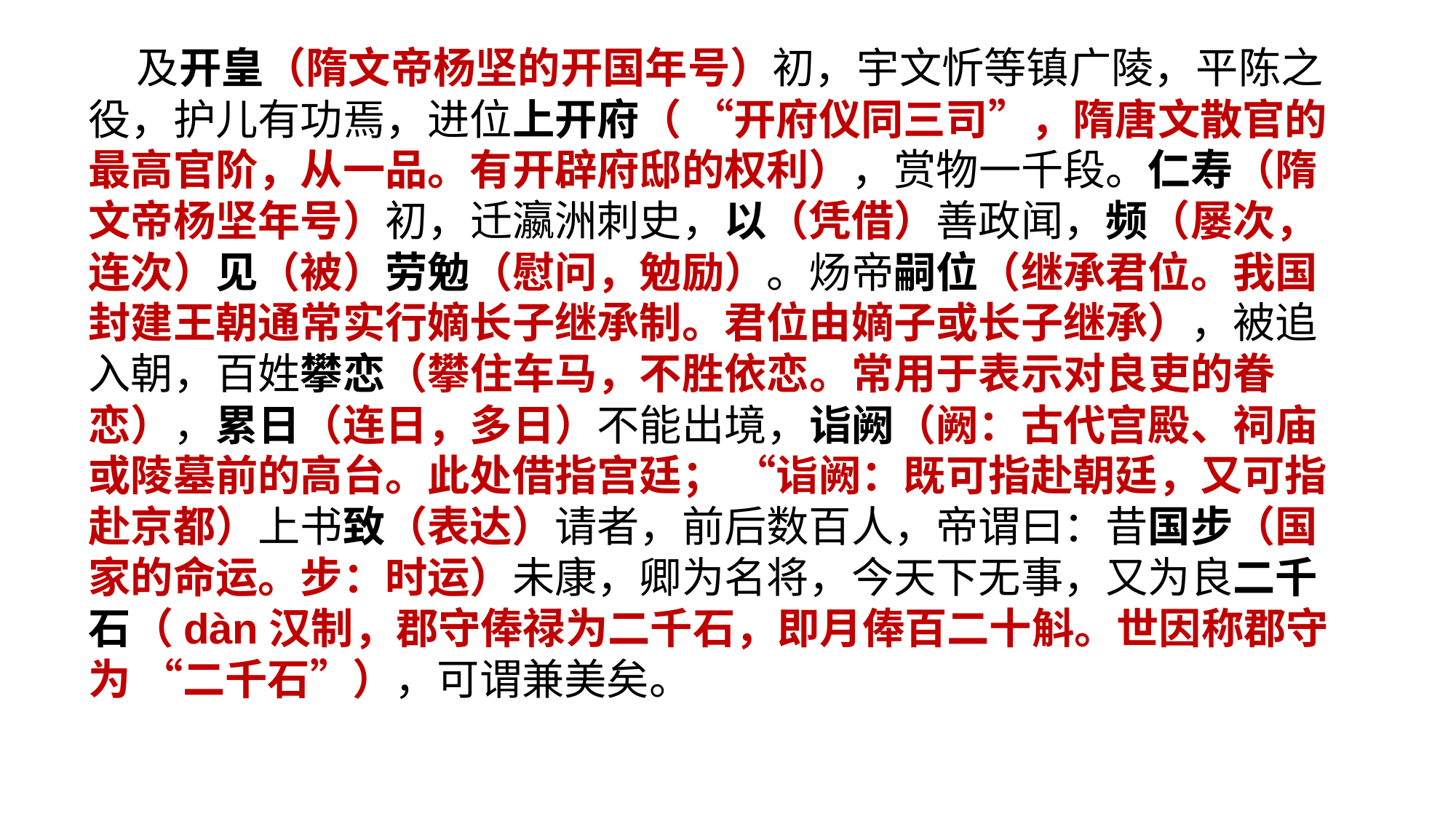

及开皇（隋文帝杨坚的开国年号）初，宇文忻等镇广陵，平陈之役，护儿有功焉，进位上开府（ “开府仪同三司”，隋唐文散官的最高官阶，从一品。有开辟府邸的权利），赏物一千段。仁寿（隋文帝杨坚年号）初，迁瀛洲刺史，以（凭借）善政闻，频（屡次，连次）见（被）劳勉（慰问，勉励）。炀帝嗣位（继承君位。我国封建王朝通常实行嫡长子继承制。君位由嫡子或长子继承），被追入朝，百姓攀恋（攀住车马，不胜依恋。常用于表示对良吏的眷恋），累日（连日，多日）不能出境，诣阙（阙：古代宫殿、祠庙或陵墓前的高台。此处借指宫廷； “诣阙：既可指赴朝廷，又可指赴京都）上书致（表达）请者，前后数百人，帝谓曰：昔国步（国家的命运。步：时运）未康，卿为名将，今天下无事，又为良二千石（dàn汉制，郡守俸禄为二千石，即月俸百二十斛。世因称郡守为 “二千石”），可谓兼美矣。